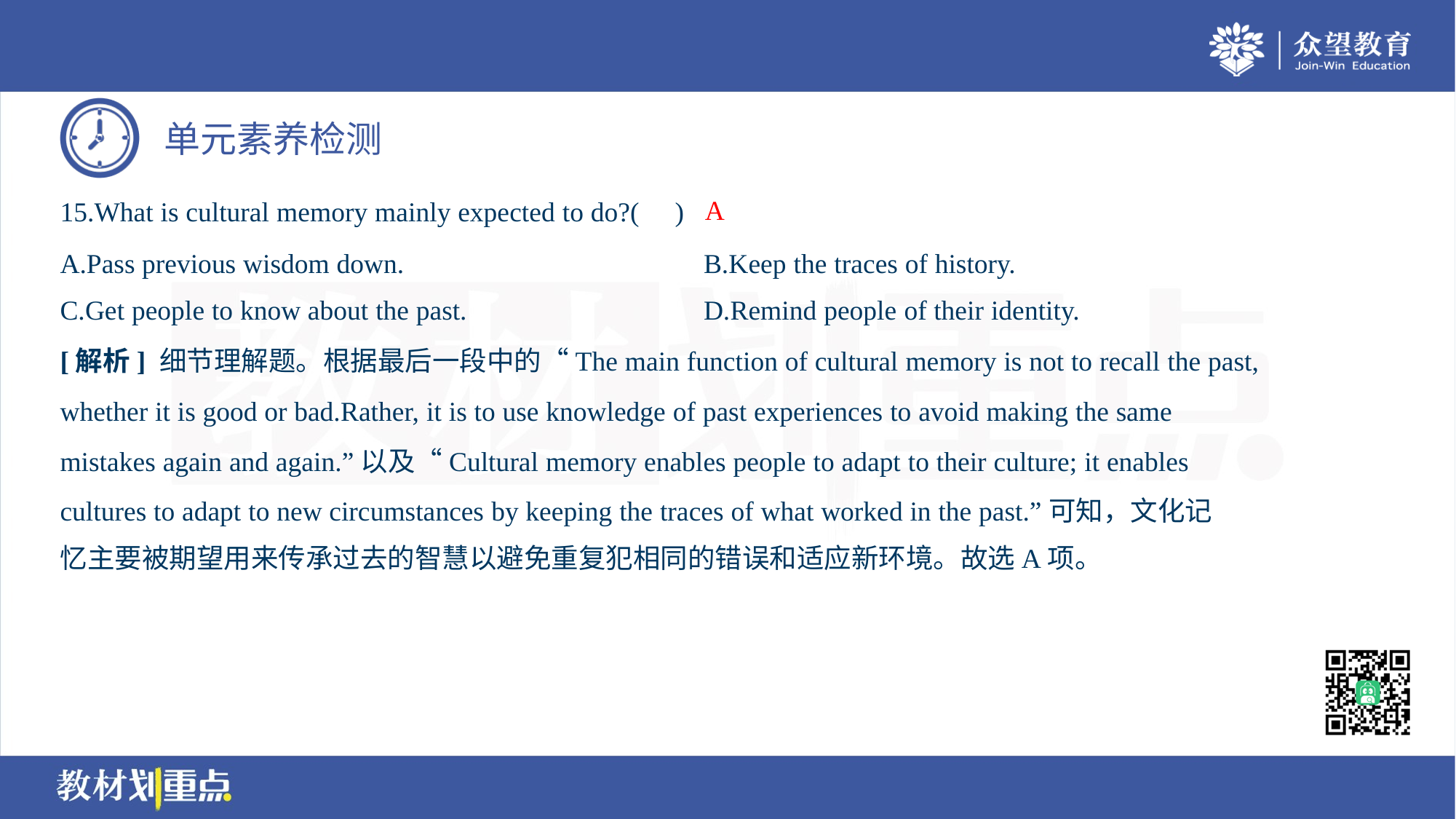

A
15.What is cultural memory mainly expected to do?(     )
A.Pass previous wisdom down.	B.Keep the traces of history.
C.Get people to know about the past.	D.Remind people of their identity.
[解析] 细节理解题。根据最后一段中的“The main function of cultural memory is not to recall the past,
whether it is good or bad.Rather, it is to use knowledge of past experiences to avoid making the same
mistakes again and again.”以及“Cultural memory enables people to adapt to their culture; it enables
cultures to adapt to new circumstances by keeping the traces of what worked in the past.”可知，文化记
忆主要被期望用来传承过去的智慧以避免重复犯相同的错误和适应新环境。故选A项。